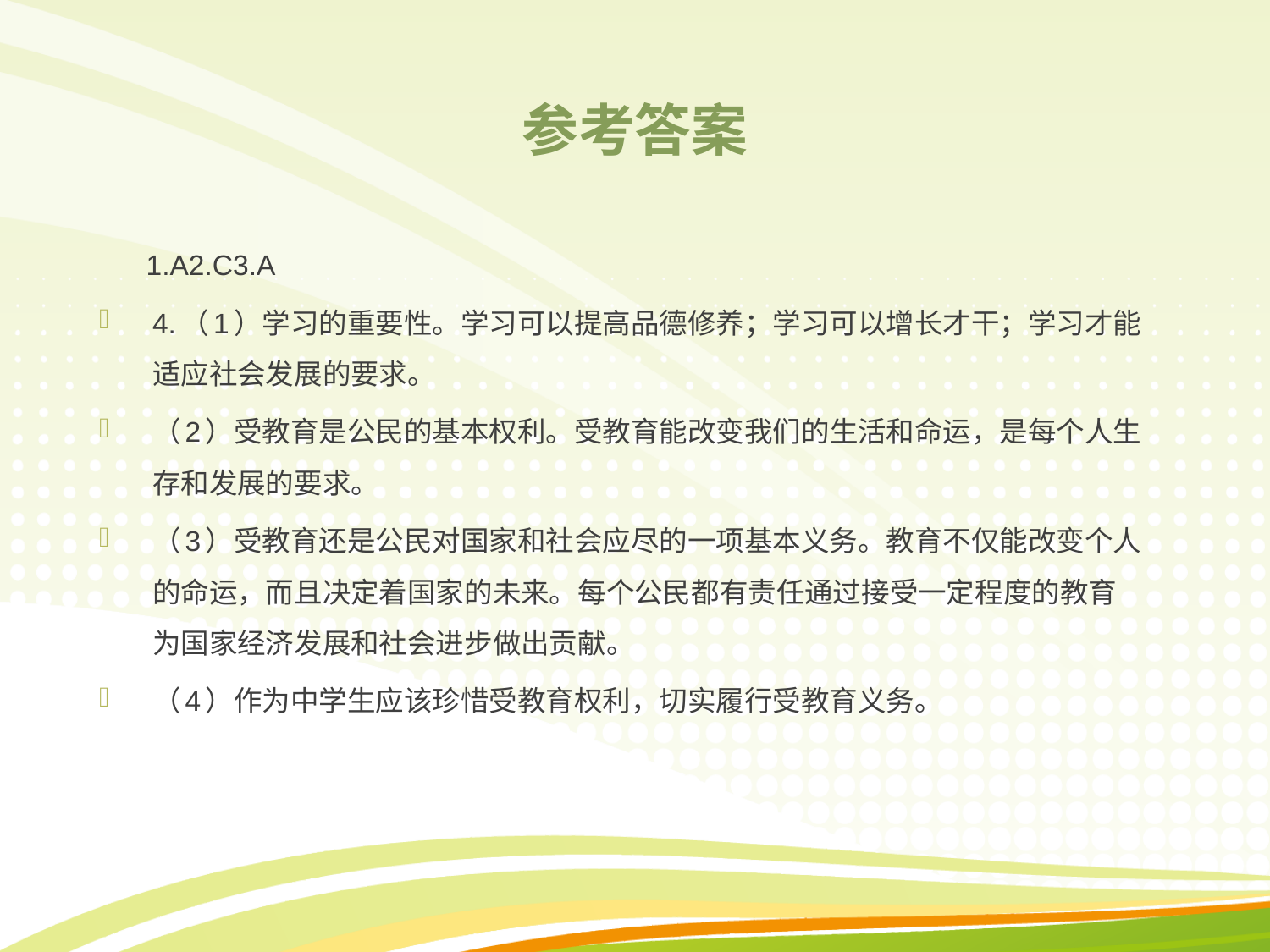

参考答案
      1.A2.C3.A
4.（1）学习的重要性。学习可以提高品德修养；学习可以增长才干；学习才能适应社会发展的要求。
（2）受教育是公民的基本权利。受教育能改变我们的生活和命运，是每个人生存和发展的要求。
（3）受教育还是公民对国家和社会应尽的一项基本义务。教育不仅能改变个人的命运，而且决定着国家的未来。每个公民都有责任通过接受一定程度的教育为国家经济发展和社会进步做出贡献。
（4）作为中学生应该珍惜受教育权利，切实履行受教育义务。